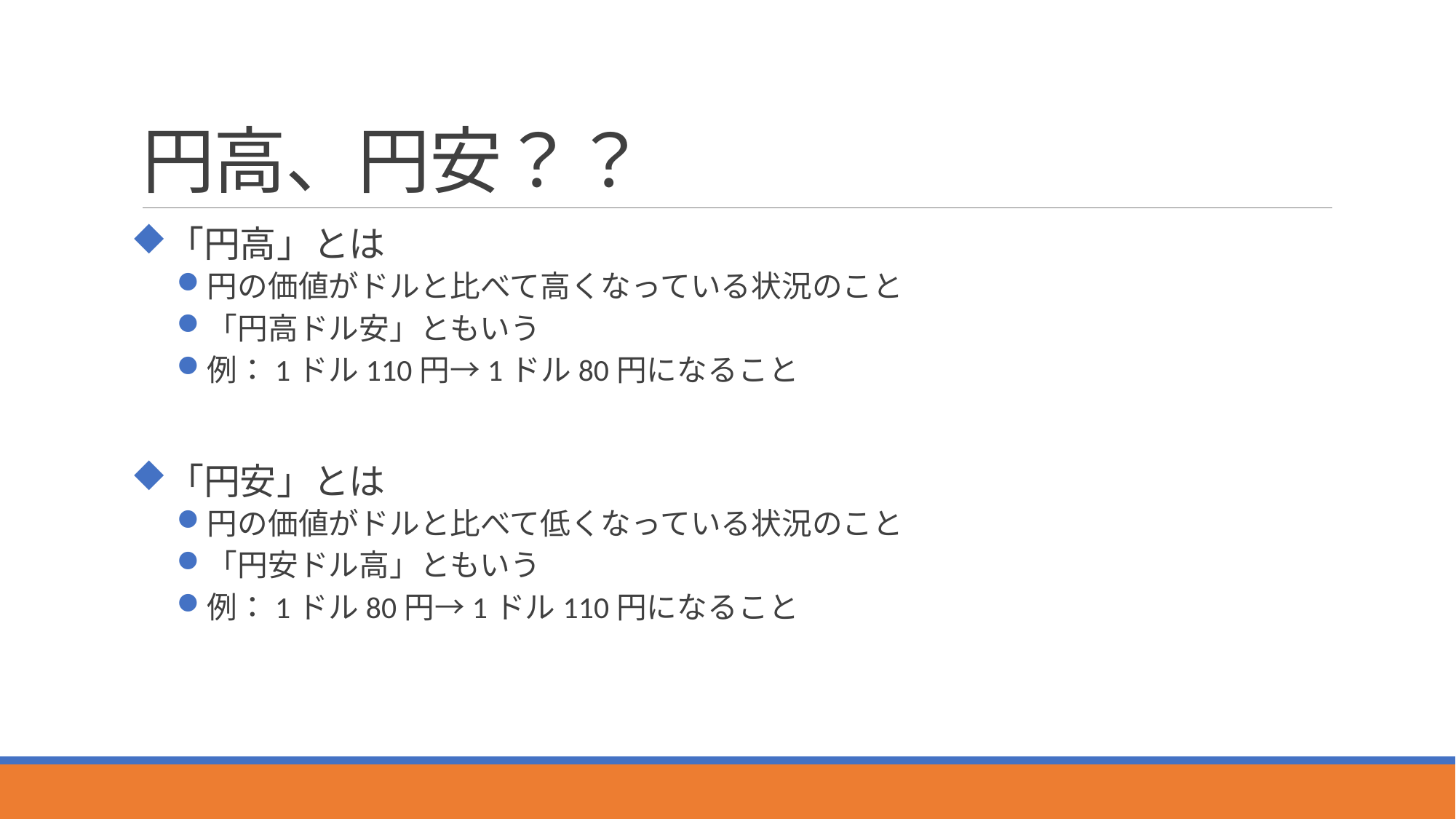

# 円高、円安？？
「円高」とは
円の価値がドルと比べて高くなっている状況のこと
「円高ドル安」ともいう
例：1ドル110円→1ドル80円になること

「円安」とは
円の価値がドルと比べて低くなっている状況のこと
「円安ドル高」ともいう
例：1ドル80円→1ドル110円になること